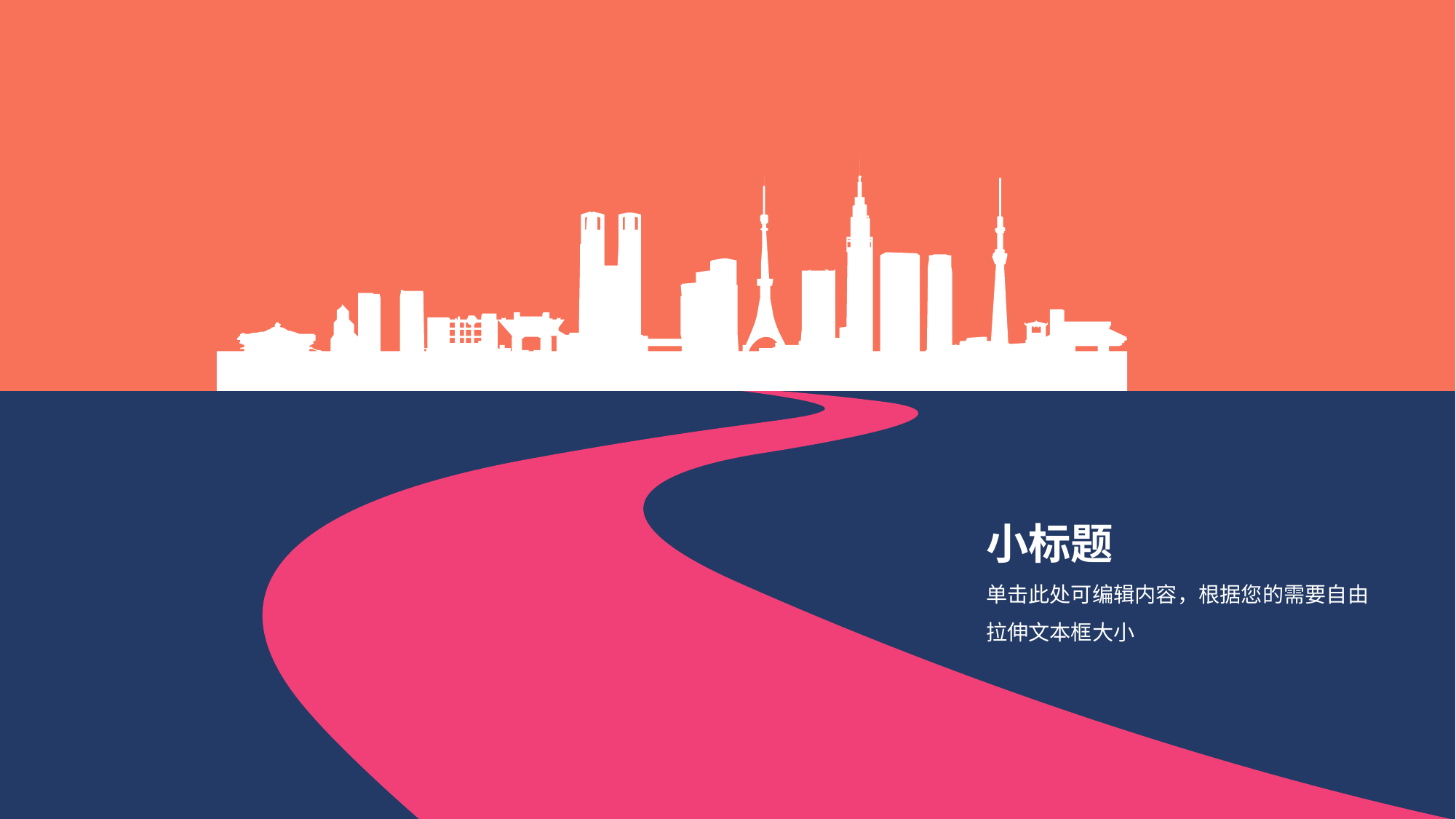

点此添加标题

小标题
单击此处可编辑内容，根据您的需要自由拉伸文本框大小